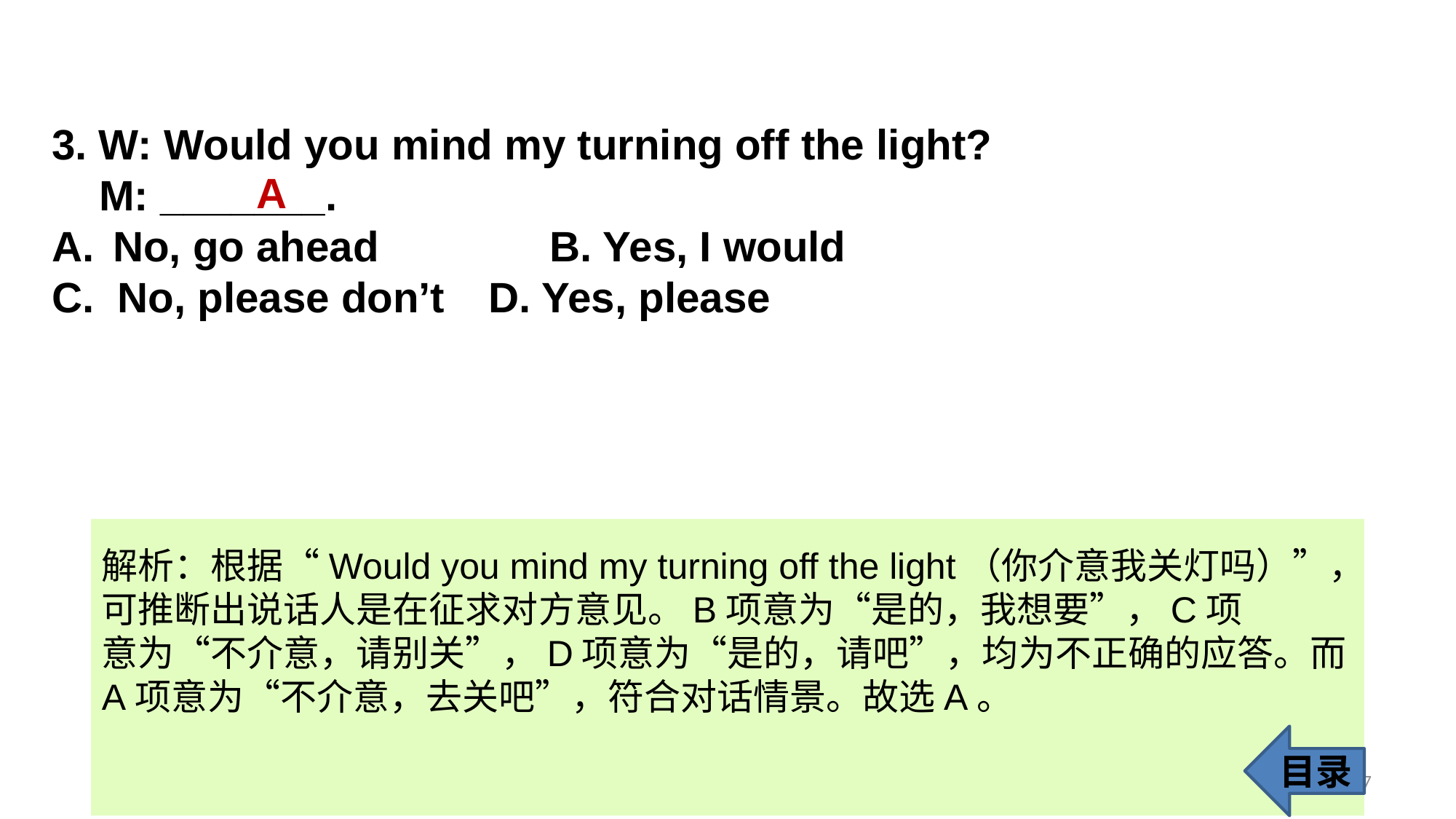

3. W: Would you mind my turning off the light?
    M: _______.
No, go ahead 		B. Yes, I would
C.  No, please don’t 	D. Yes, please
A

解析：根据“Would you mind my turning off the light（你介意我关灯吗）”，可推断出说话人是在征求对方意见。B项意为“是的，我想要”，C项
意为“不介意，请别关”，D项意为“是的，请吧”，均为不正确的应答。而A项意为“不介意，去关吧”，符合对话情景。故选A。
目录
7